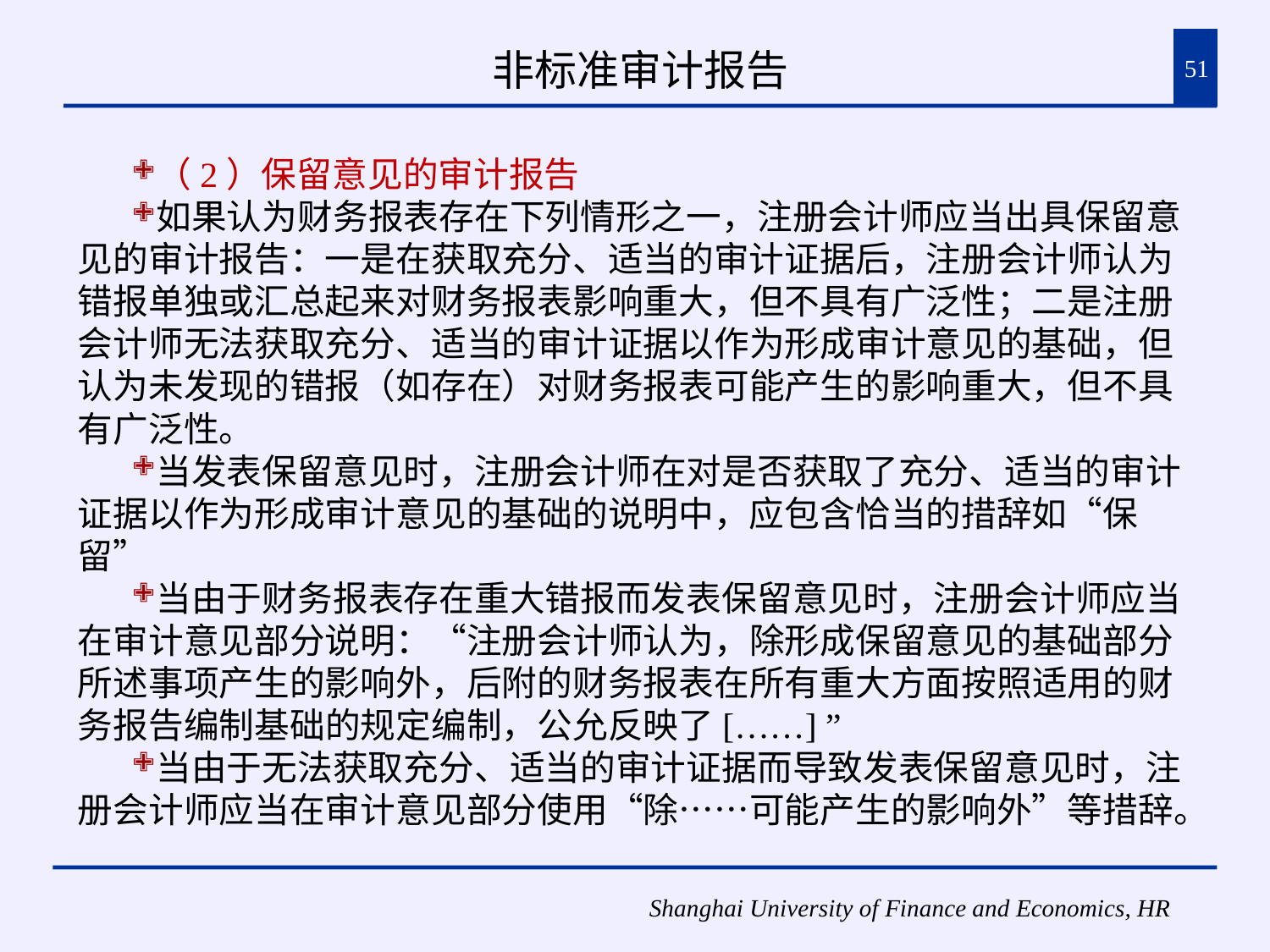

# 非标准审计报告
51
（2）保留意见的审计报告
如果认为财务报表存在下列情形之一，注册会计师应当出具保留意见的审计报告：一是在获取充分、适当的审计证据后，注册会计师认为错报单独或汇总起来对财务报表影响重大，但不具有广泛性；二是注册会计师无法获取充分、适当的审计证据以作为形成审计意见的基础，但认为未发现的错报（如存在）对财务报表可能产生的影响重大，但不具有广泛性。
当发表保留意见时，注册会计师在对是否获取了充分、适当的审计证据以作为形成审计意见的基础的说明中，应包含恰当的措辞如“保留”
当由于财务报表存在重大错报而发表保留意见时，注册会计师应当在审计意见部分说明：“注册会计师认为，除形成保留意见的基础部分所述事项产生的影响外，后附的财务报表在所有重大方面按照适用的财务报告编制基础的规定编制，公允反映了[……] ”
当由于无法获取充分、适当的审计证据而导致发表保留意见时，注册会计师应当在审计意见部分使用“除……可能产生的影响外”等措辞。